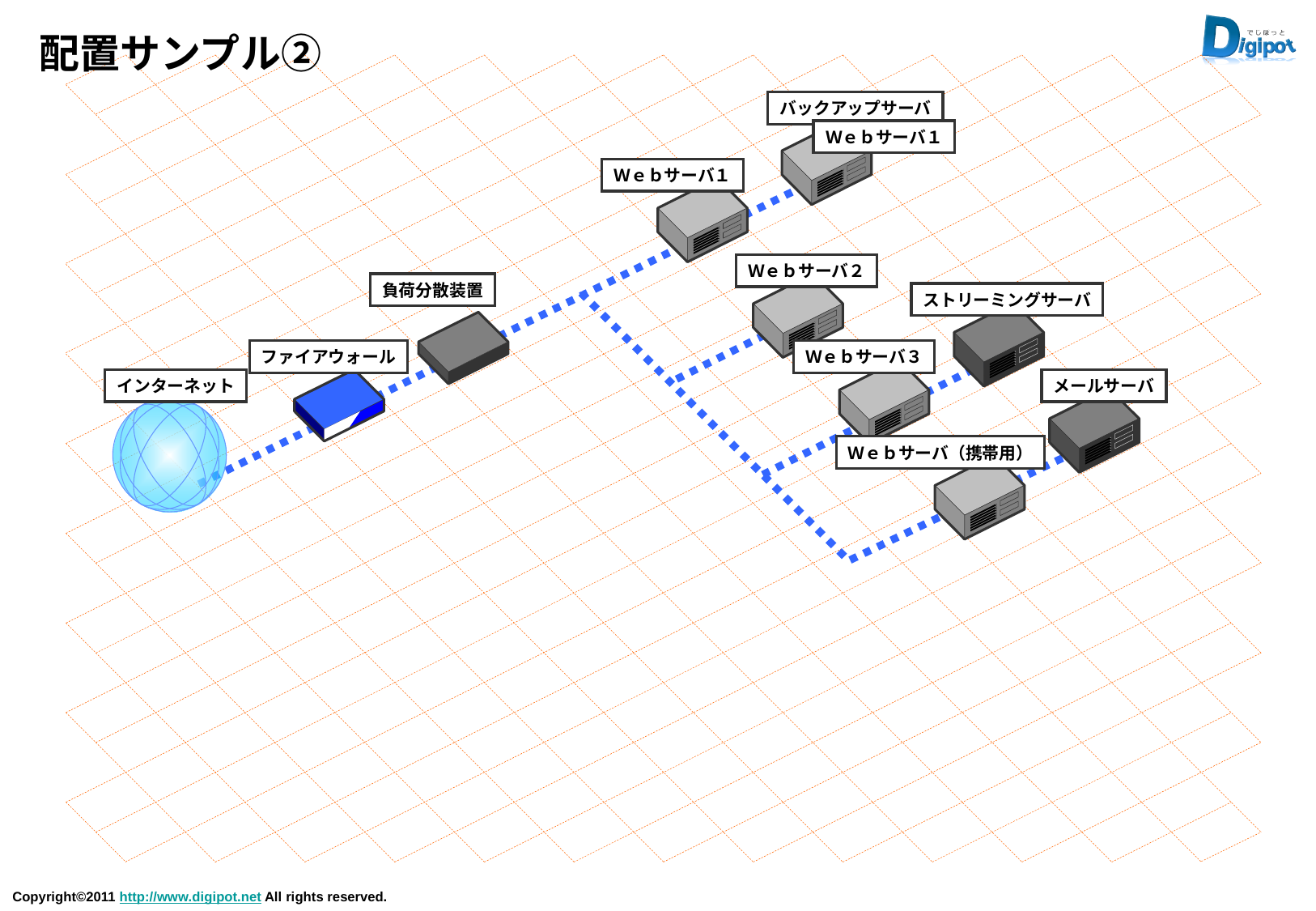

配置サンプル②

バックアップサーバ
Ｗｅｂサーバ１

Ｗｅｂサーバ１

Ｗｅｂサーバ２
負荷分散装置

ストリーミングサーバ

ファイアウォール
Ｗｅｂサーバ３

インターネット

メールサーバ

Ｗｅｂサーバ（携帯用）